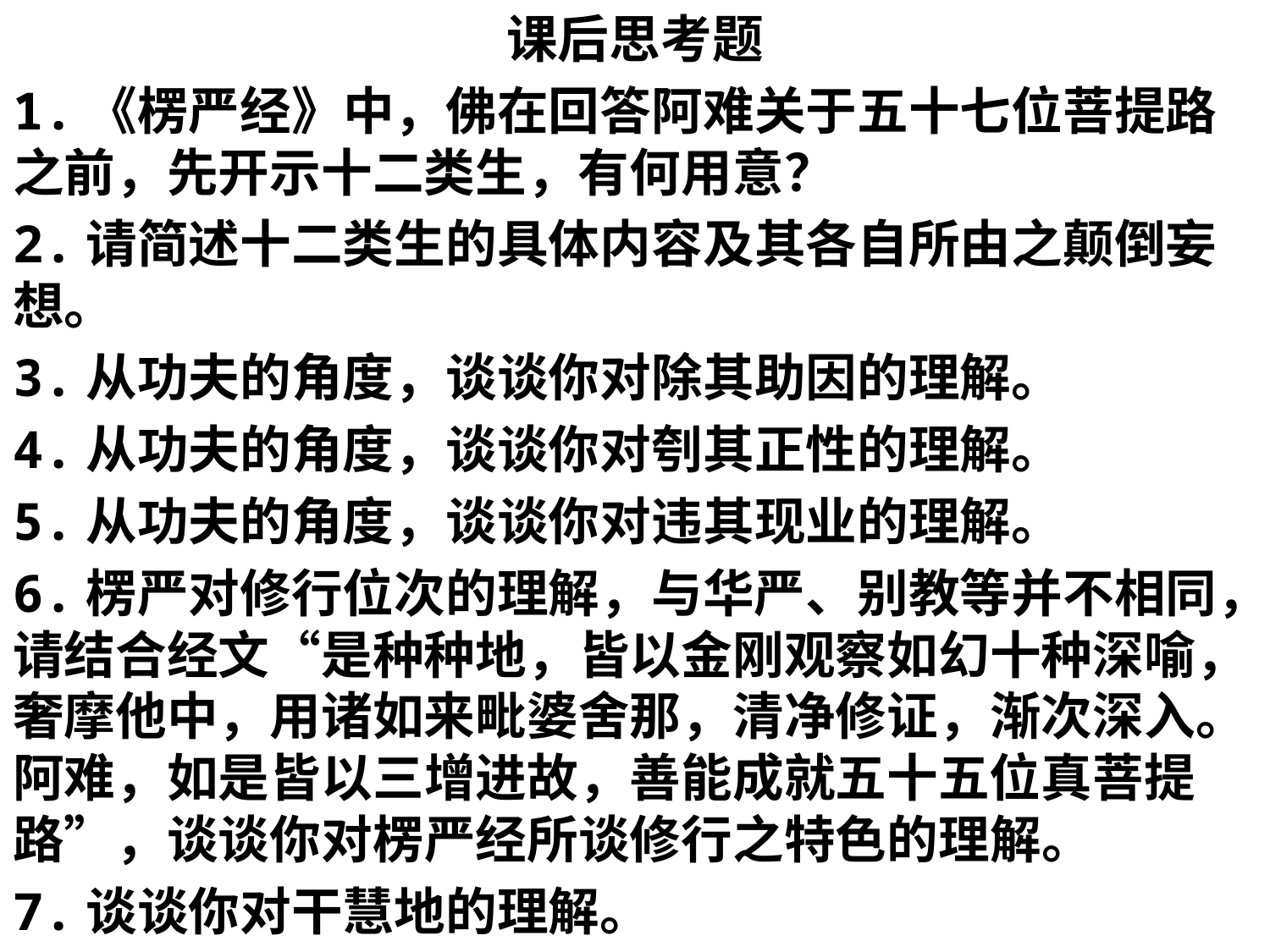

课后思考题
1.《楞严经》中，佛在回答阿难关于五十七位菩提路之前，先开示十二类生，有何用意？
2.请简述十二类生的具体内容及其各自所由之颠倒妄想。
3.从功夫的角度，谈谈你对除其助因的理解。
4.从功夫的角度，谈谈你对刳其正性的理解。
5.从功夫的角度，谈谈你对违其现业的理解。
6.楞严对修行位次的理解，与华严、别教等并不相同，请结合经文“是种种地，皆以金刚观察如幻十种深喻，奢摩他中，用诸如来毗婆舍那，清净修证，渐次深入。阿难，如是皆以三增进故，善能成就五十五位真菩提路”，谈谈你对楞严经所谈修行之特色的理解。
7.谈谈你对干慧地的理解。